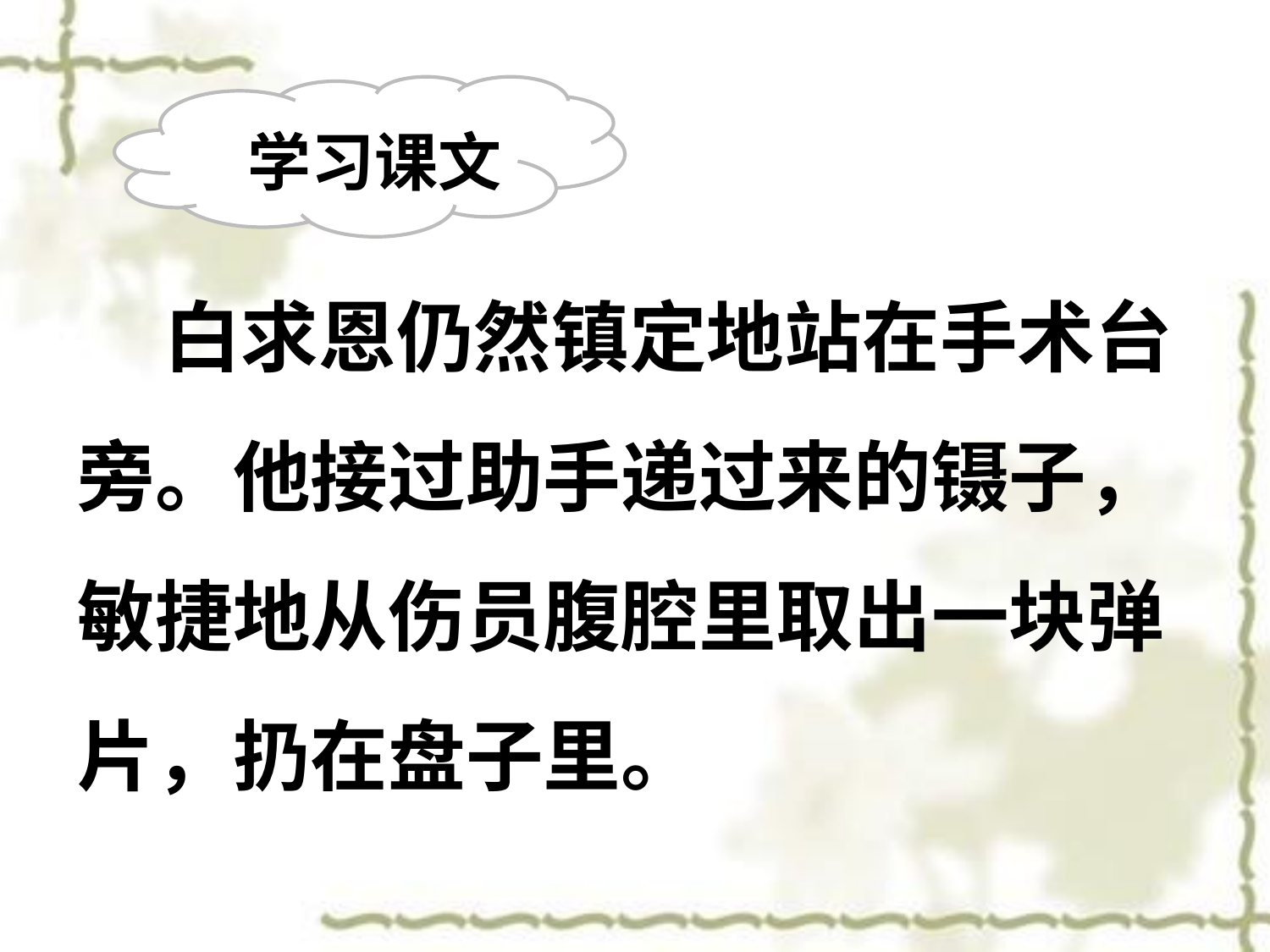

学习课文
 白求恩仍然镇定地站在手术台旁。他接过助手递过来的镊子，敏捷地从伤员腹腔里取出一块弹片，扔在盘子里。
13